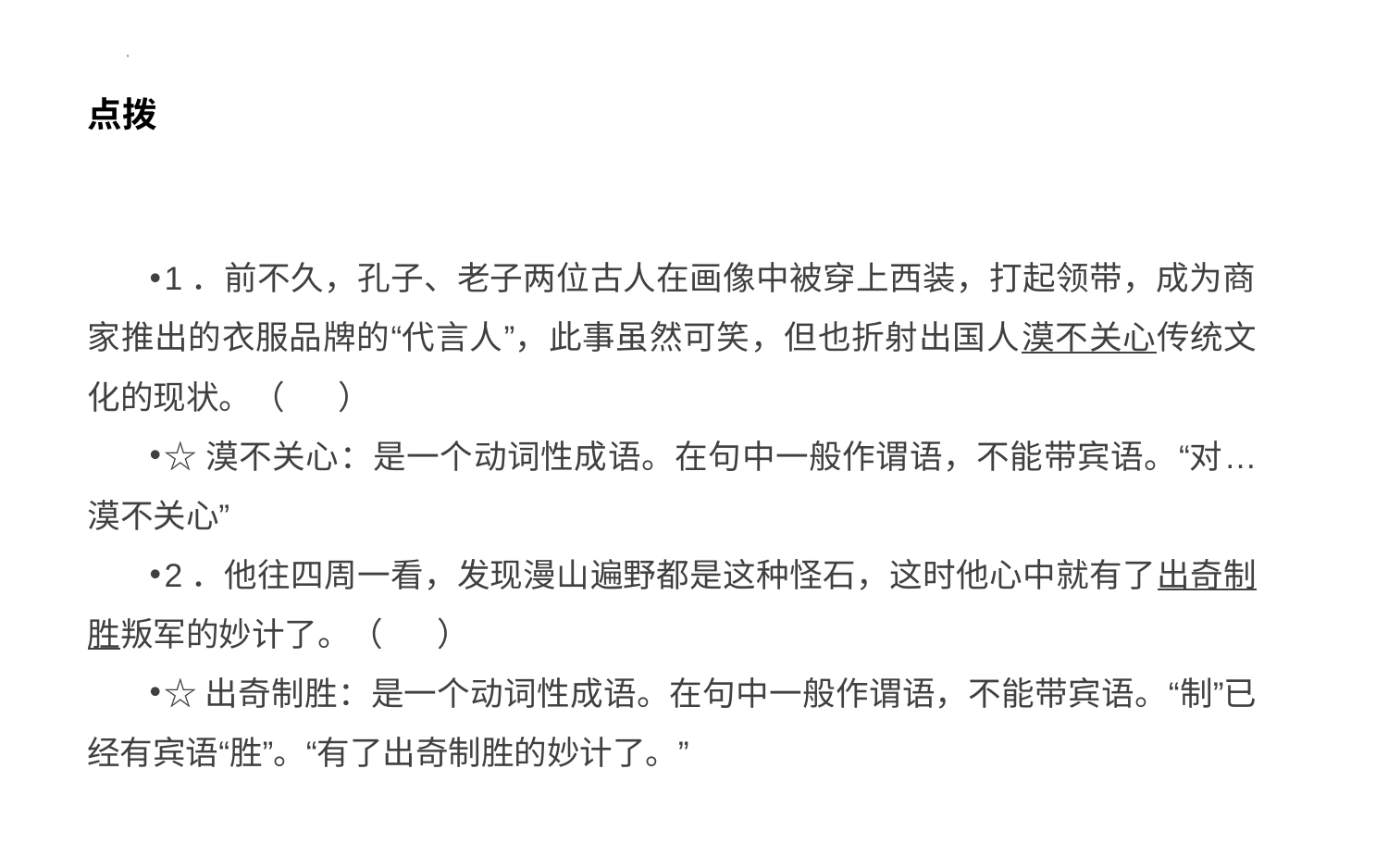

# 点拨
1．前不久，孔子、老子两位古人在画像中被穿上西装，打起领带，成为商家推出的衣服品牌的“代言人”，此事虽然可笑，但也折射出国人漠不关心传统文化的现状。（      ）
☆漠不关心：是一个动词性成语。在句中一般作谓语，不能带宾语。“对…漠不关心”
2．他往四周一看，发现漫山遍野都是这种怪石，这时他心中就有了出奇制胜叛军的妙计了。（      ）
☆出奇制胜：是一个动词性成语。在句中一般作谓语，不能带宾语。“制”已经有宾语“胜”。“有了出奇制胜的妙计了。”